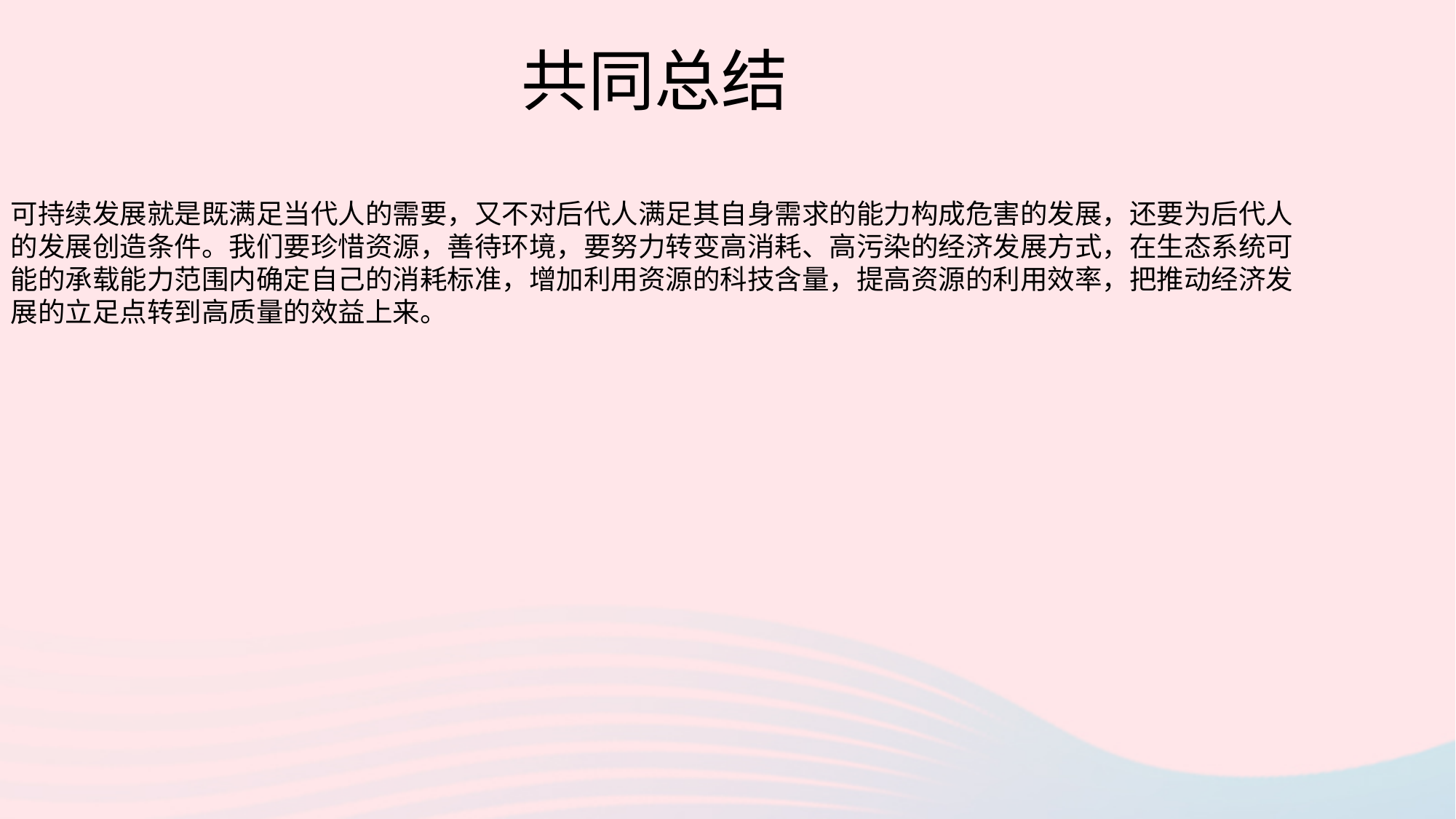

共同总结
可持续发展就是既满足当代人的需要，又不对后代人满足其自身需求的能力构成危害的发展，还要为后代人的发展创造条件。我们要珍惜资源，善待环境，要努力转变高消耗、高污染的经济发展方式，在生态系统可能的承载能力范围内确定自己的消耗标准，增加利用资源的科技含量，提高资源的利用效率，把推动经济发展的立足点转到高质量的效益上来。